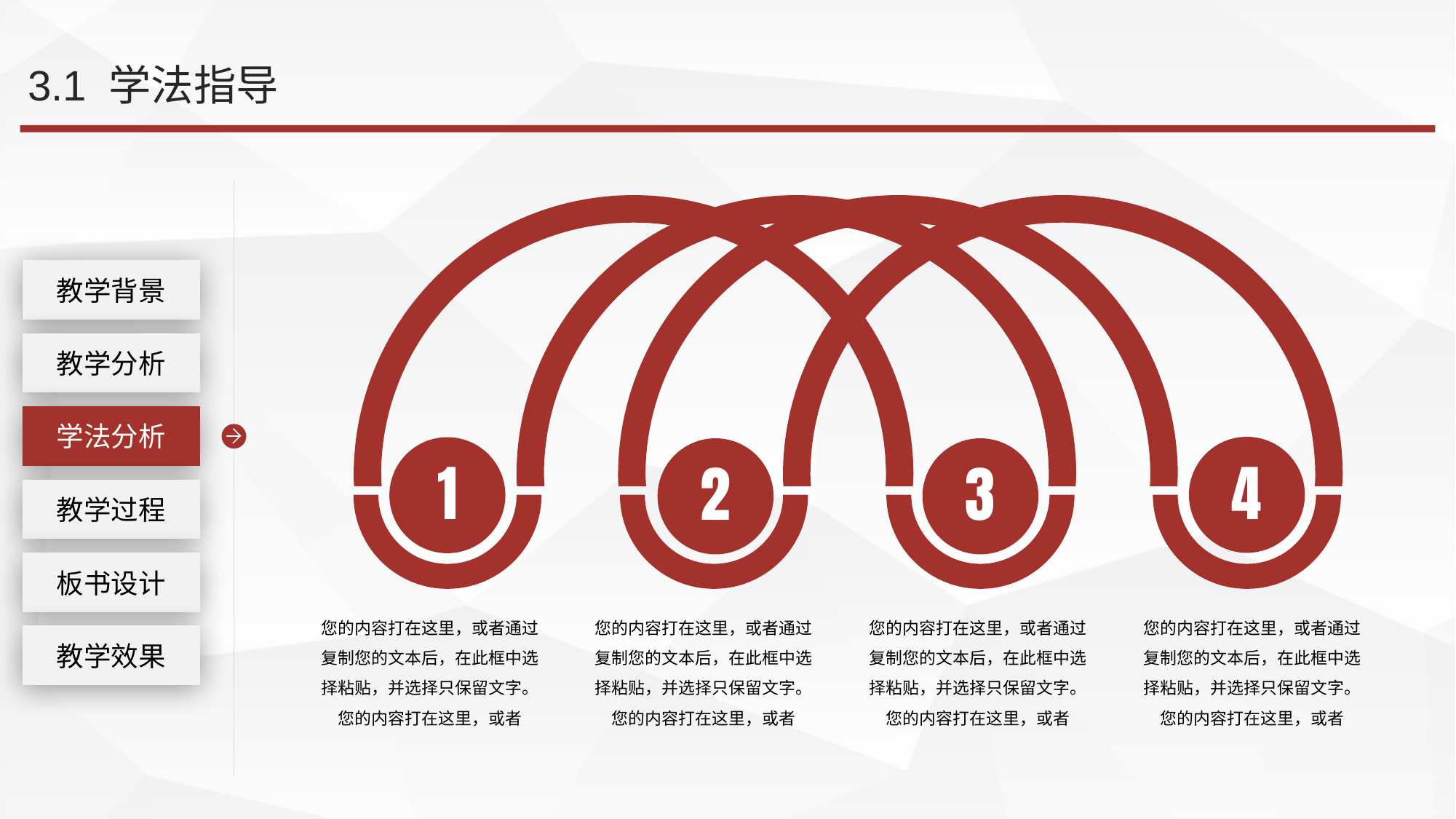

3.1 学法指导

工作回顾
教学背景
教学分析
学法分析

4
1
2
3
教学过程

板书设计
您的内容打在这里，或者通过复制您的文本后，在此框中选择粘贴，并选择只保留文字。您的内容打在这里，或者
您的内容打在这里，或者通过复制您的文本后，在此框中选择粘贴，并选择只保留文字。您的内容打在这里，或者
您的内容打在这里，或者通过复制您的文本后，在此框中选择粘贴，并选择只保留文字。您的内容打在这里，或者
您的内容打在这里，或者通过复制您的文本后，在此框中选择粘贴，并选择只保留文字。您的内容打在这里，或者
教学效果